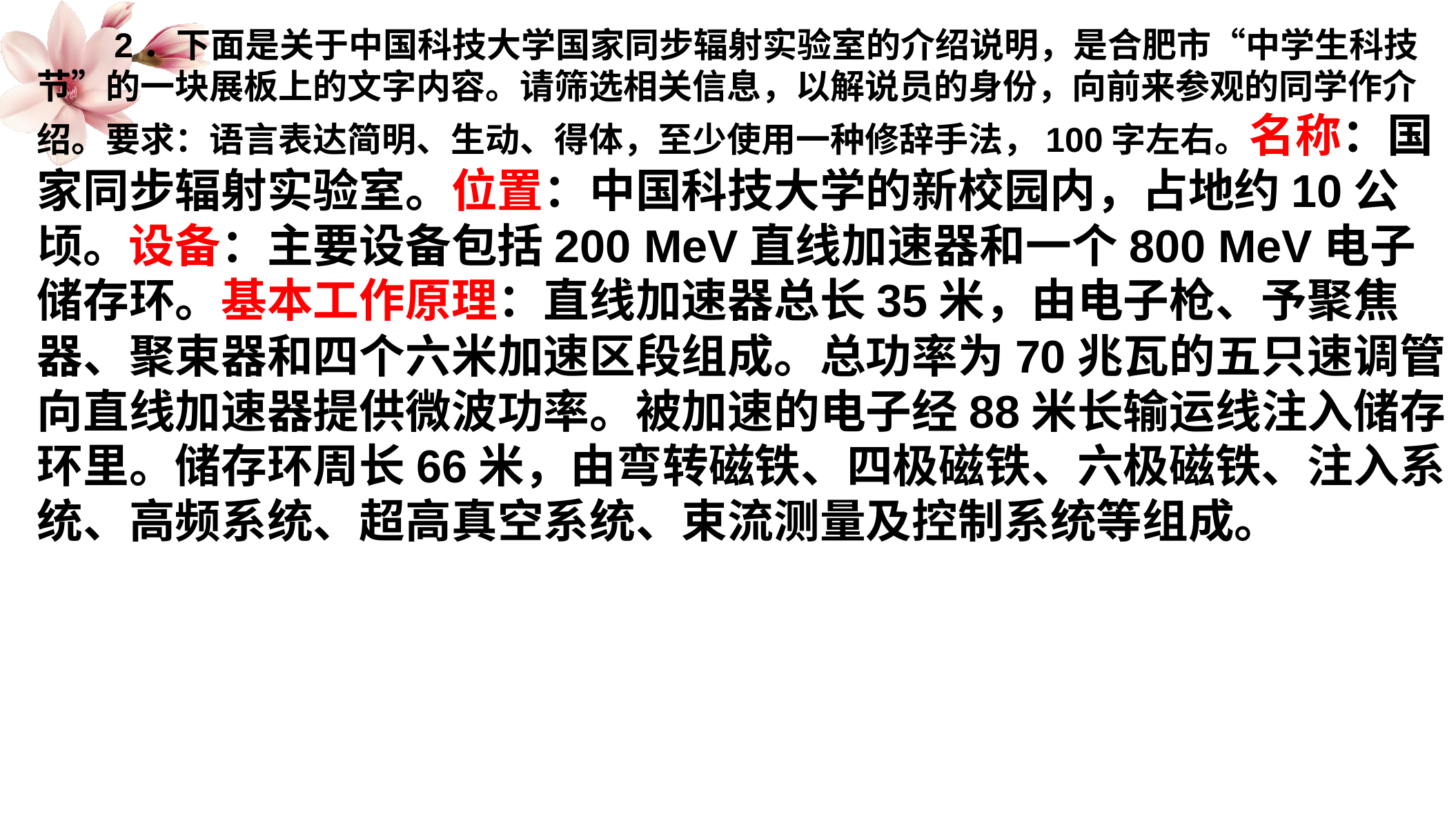

2．下面是关于中国科技大学国家同步辐射实验室的介绍说明，是合肥市“中学生科技节”的一块展板上的文字内容。请筛选相关信息，以解说员的身份，向前来参观的同学作介绍。要求：语言表达简明、生动、得体，至少使用一种修辞手法，100字左右。名称：国家同步辐射实验室。位置：中国科技大学的新校园内，占地约10公顷。设备：主要设备包括200 MeV直线加速器和一个800 MeV电子储存环。基本工作原理：直线加速器总长35米，由电子枪、予聚焦器、聚束器和四个六米加速区段组成。总功率为70兆瓦的五只速调管向直线加速器提供微波功率。被加速的电子经88米长输运线注入储存环里。储存环周长66米，由弯转磁铁、四极磁铁、六极磁铁、注入系统、高频系统、超高真空系统、束流测量及控制系统等组成。